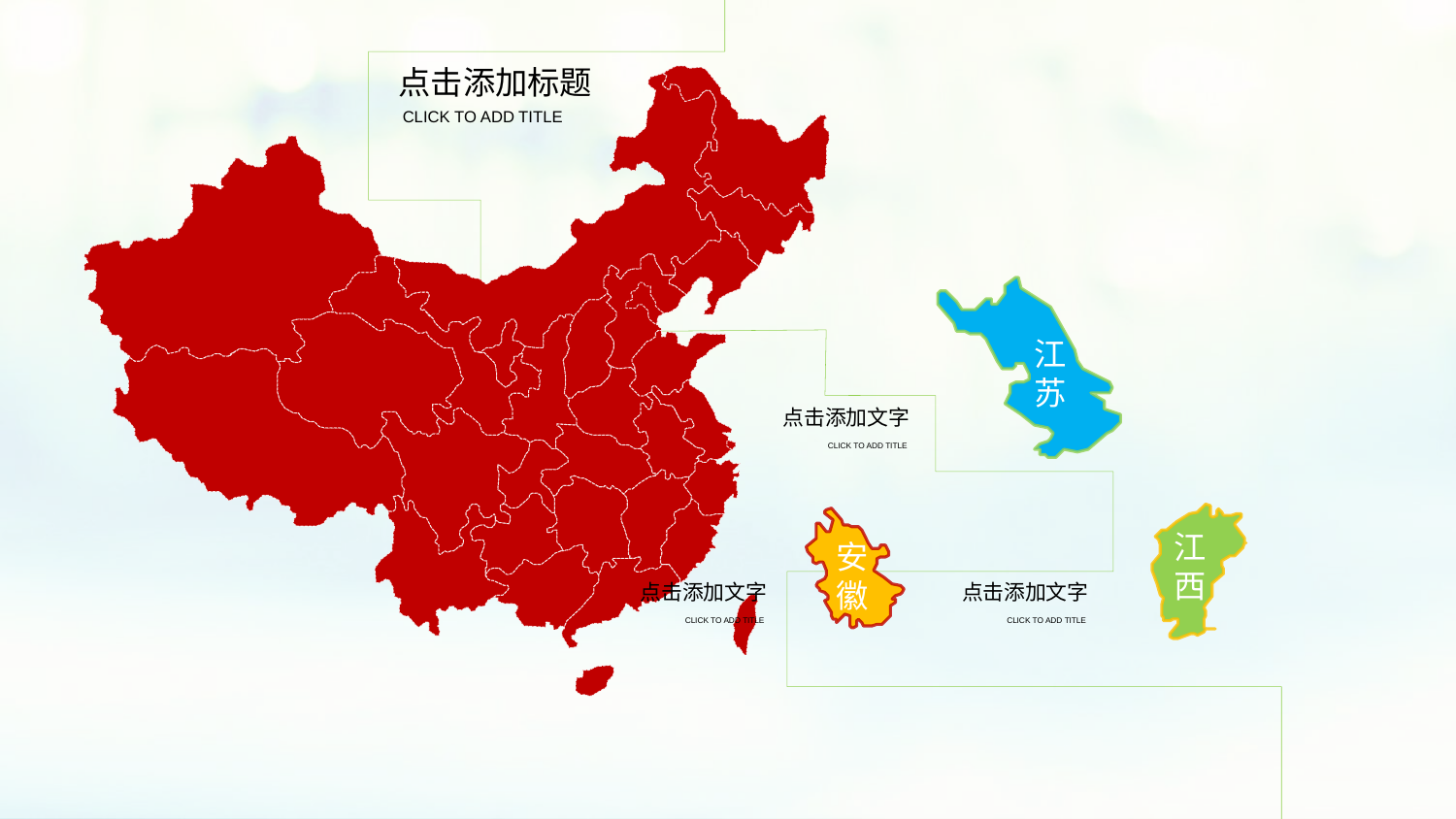

点击添加标题
CLICK TO ADD TITLE

江苏

点击添加文字
CLICK TO ADD TITLE

江西

安徽

点击添加文字
CLICK TO ADD TITLE
点击添加文字
CLICK TO ADD TITLE